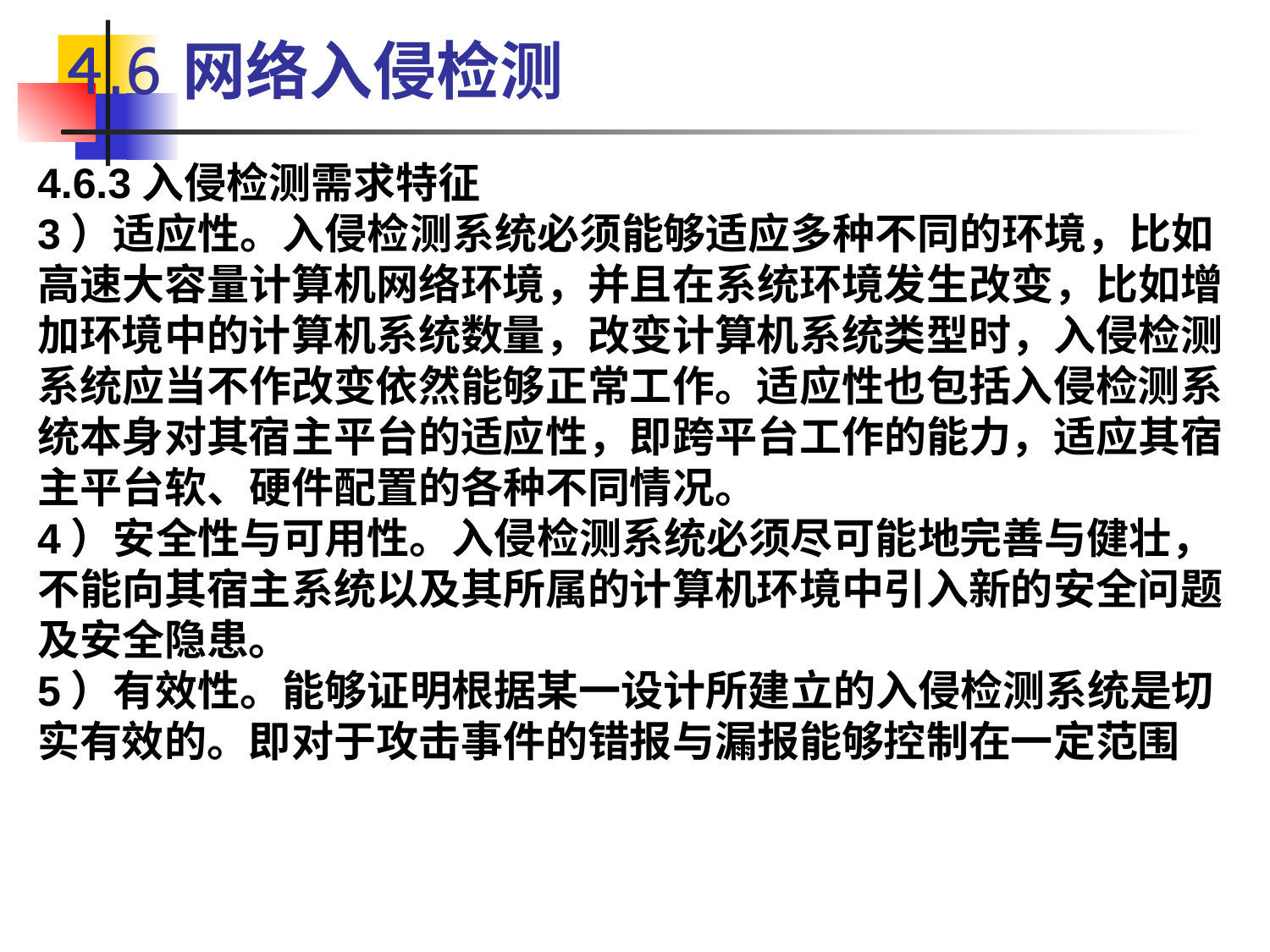

4.6网络入侵检测
4.6.3入侵检测需求特征
3）适应性。入侵检测系统必须能够适应多种不同的环境，比如高速大容量计算机网络环境，并且在系统环境发生改变，比如增加环境中的计算机系统数量，改变计算机系统类型时，入侵检测系统应当不作改变依然能够正常工作。适应性也包括入侵检测系统本身对其宿主平台的适应性，即跨平台工作的能力，适应其宿主平台软、硬件配置的各种不同情况。
4）安全性与可用性。入侵检测系统必须尽可能地完善与健壮，不能向其宿主系统以及其所属的计算机环境中引入新的安全问题及安全隐患。
5）有效性。能够证明根据某一设计所建立的入侵检测系统是切实有效的。即对于攻击事件的错报与漏报能够控制在一定范围